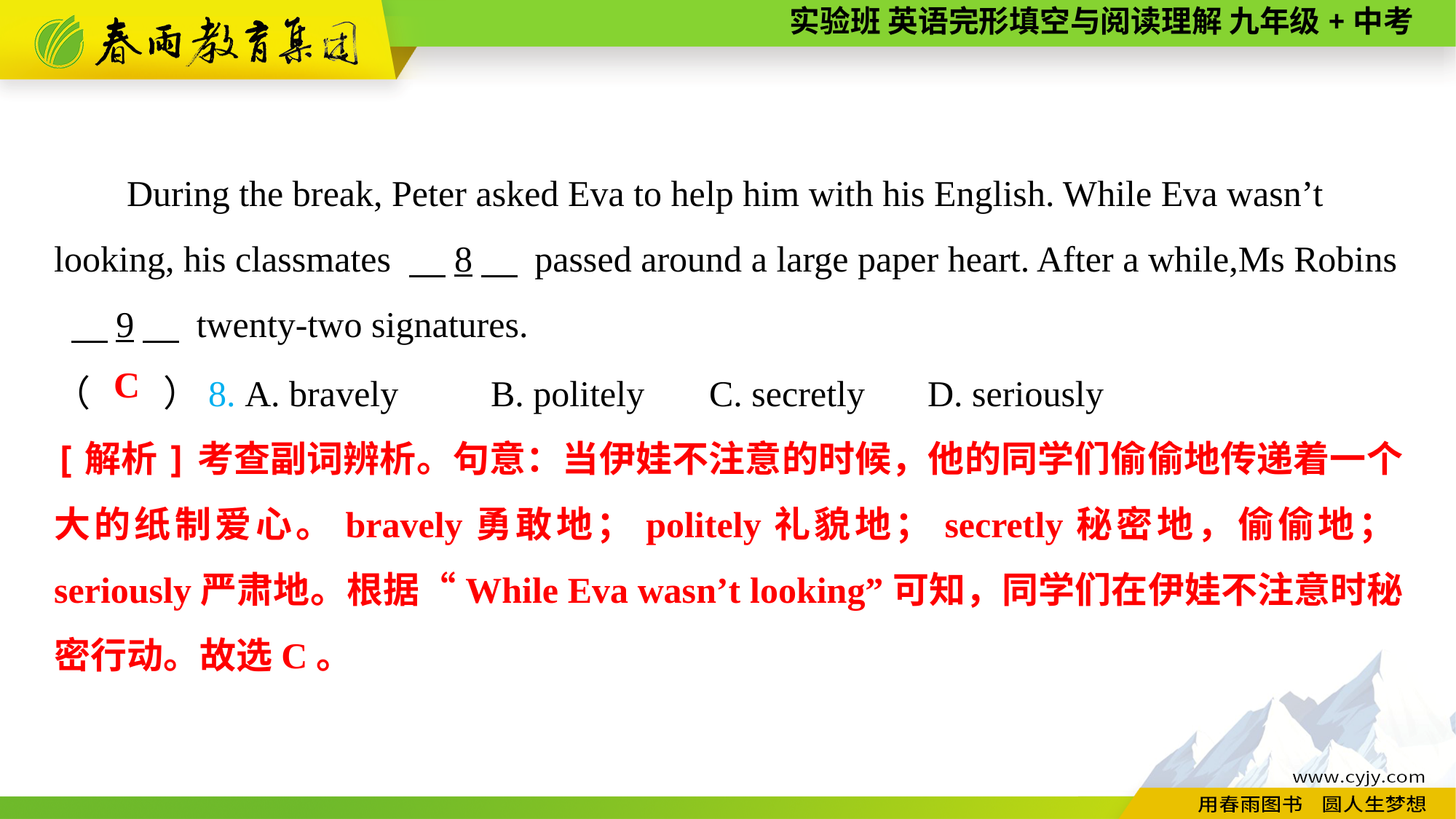

During the break, Peter asked Eva to help him with his English. While Eva wasn’t looking, his classmates 　8　 passed around a large paper heart. After a while,Ms Robins
 　9　 twenty-two signatures.
（　　）8. A. bravely	B. politely	C. secretly	D. seriously
C
[解析]考查副词辨析。句意：当伊娃不注意的时候，他的同学们偷偷地传递着一个大的纸制爱心。bravely勇敢地；politely礼貌地；secretly秘密地，偷偷地；seriously严肃地。根据“While Eva wasn’t looking”可知，同学们在伊娃不注意时秘密行动。故选C。